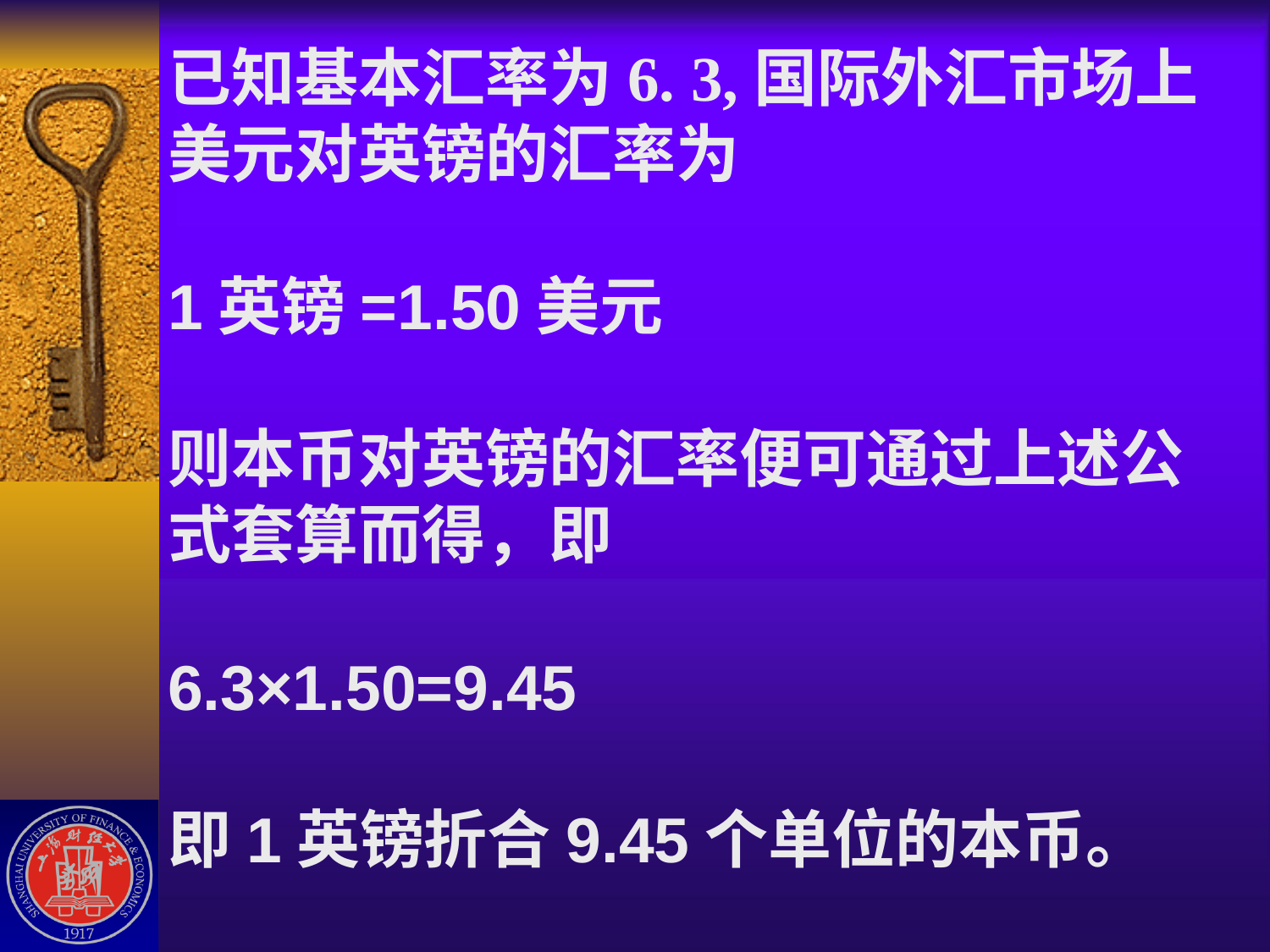

# 已知基本汇率为6. 3,国际外汇市场上美元对英镑的汇率为 1英镑=1.50美元 则本币对英镑的汇率便可通过上述公式套算而得，即 6.3×1.50=9.45 即1英镑折合9.45个单位的本币。